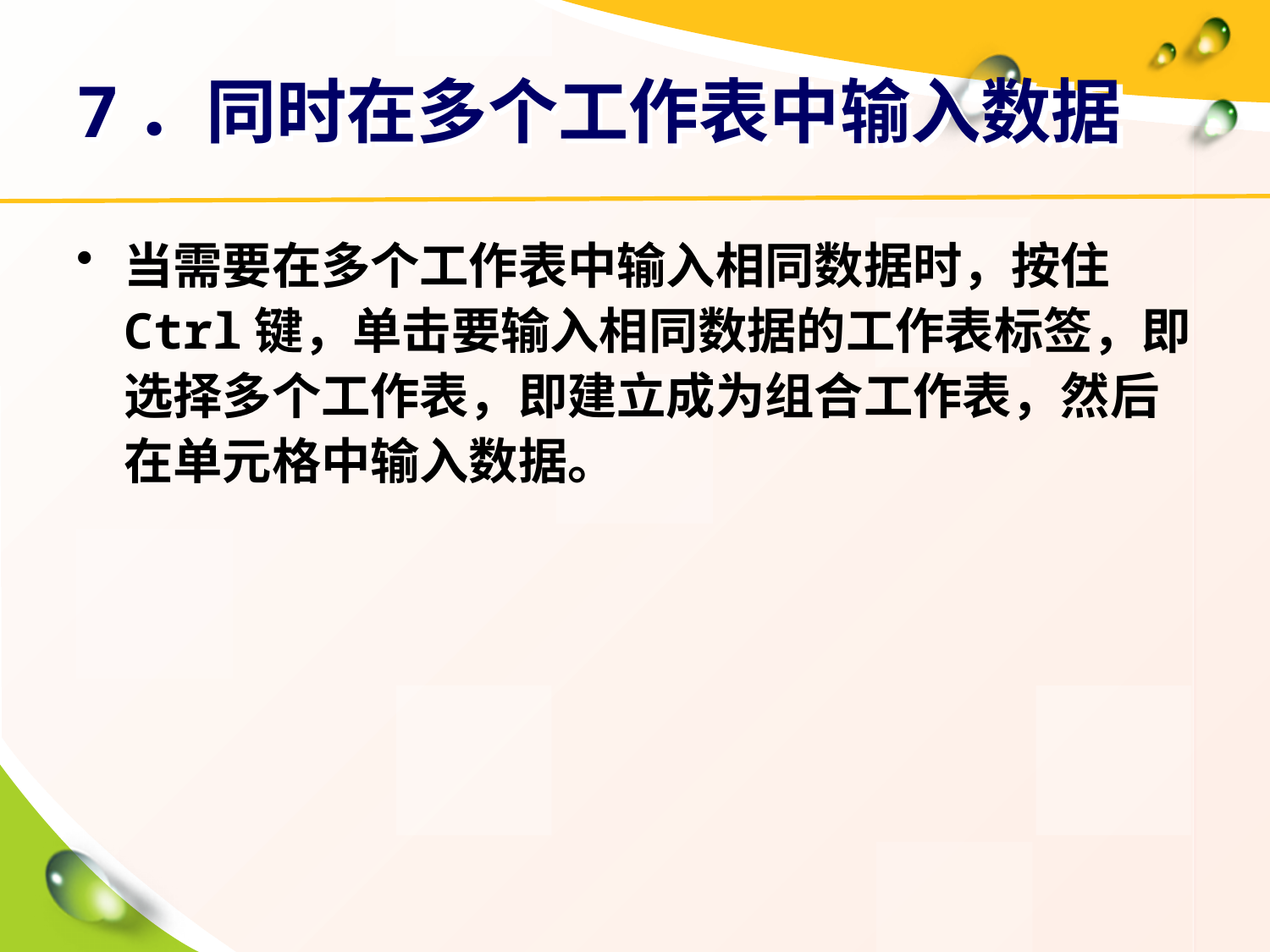

# 7．同时在多个工作表中输入数据
当需要在多个工作表中输入相同数据时，按住Ctrl键，单击要输入相同数据的工作表标签，即选择多个工作表，即建立成为组合工作表，然后在单元格中输入数据。